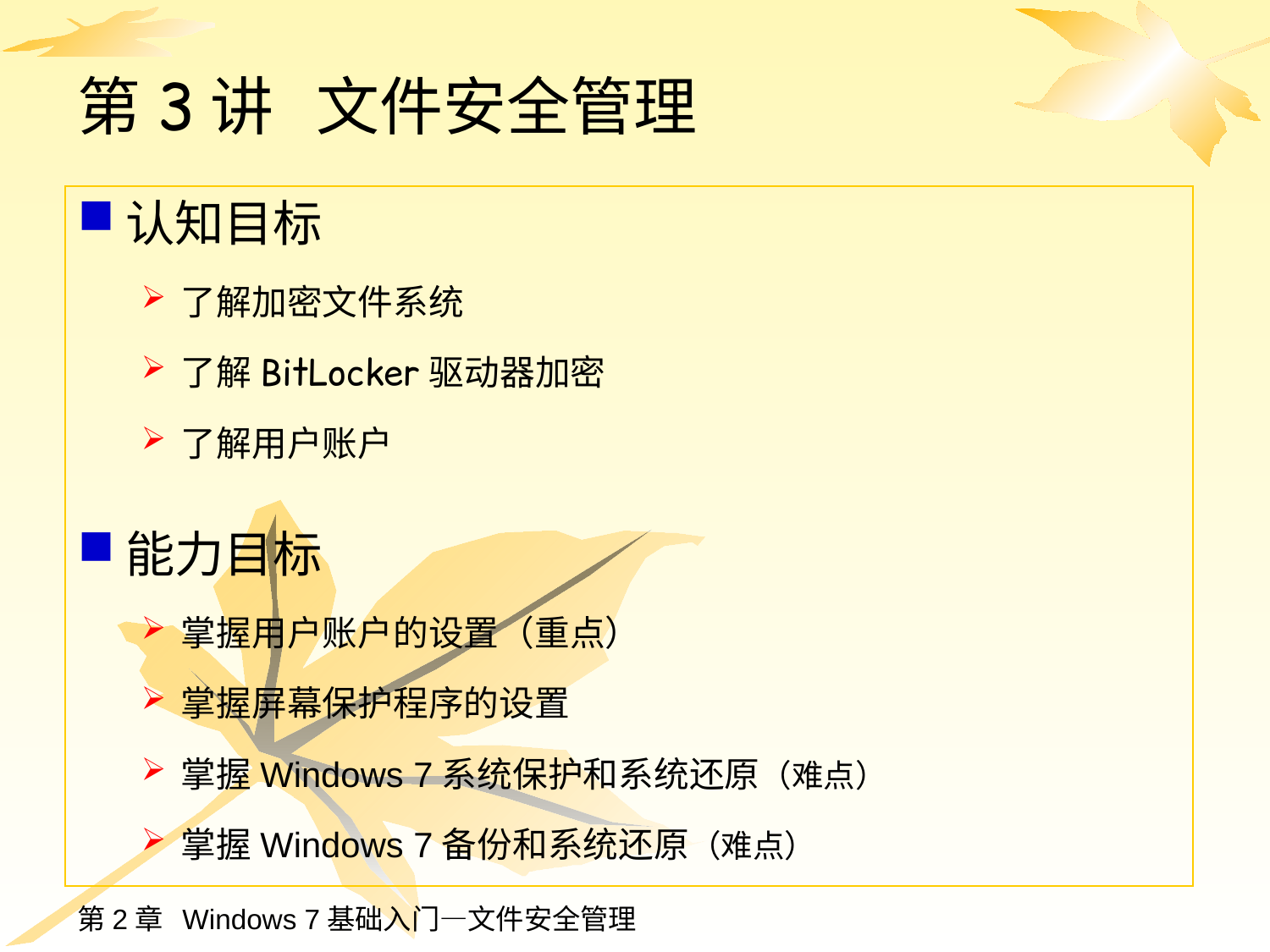

# 第3讲   文件安全管理
认知目标
了解加密文件系统
了解BitLocker驱动器加密
了解用户账户

能力目标
掌握用户账户的设置（重点）
掌握屏幕保护程序的设置
掌握Windows 7系统保护和系统还原（难点）
掌握Windows 7备份和系统还原（难点）